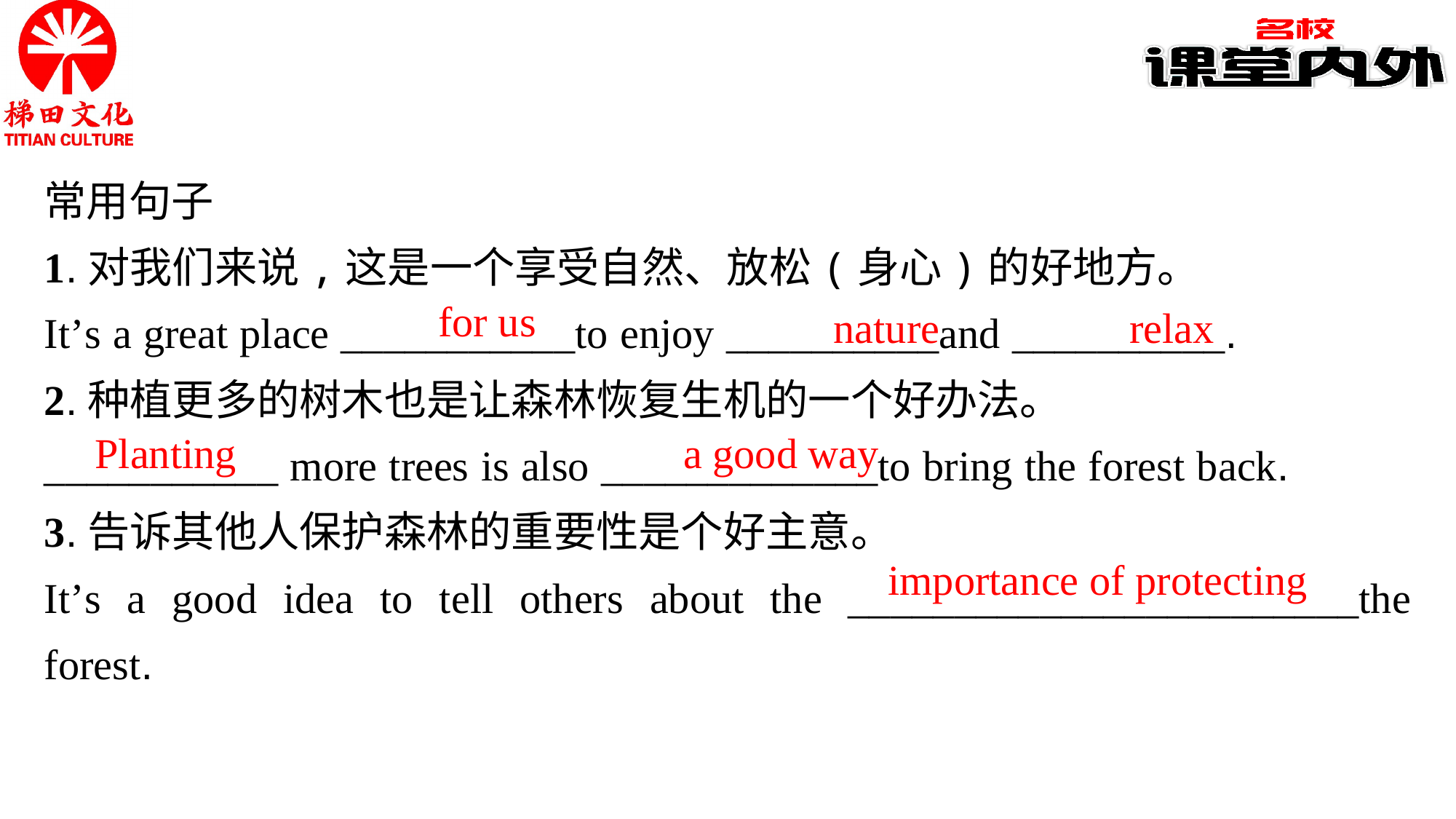

常用句子
1.对我们来说,这是一个享受自然、放松(身心)的好地方。
It’s a great place ___________to enjoy __________and __________.
2.种植更多的树木也是让森林恢复生机的一个好办法。
___________ more trees is also _____________to bring the forest back.
3.告诉其他人保护森林的重要性是个好主意。
It’s a good idea to tell others about the ________________________the forest.
for us
nature
relax
Planting
a good way
importance of protecting